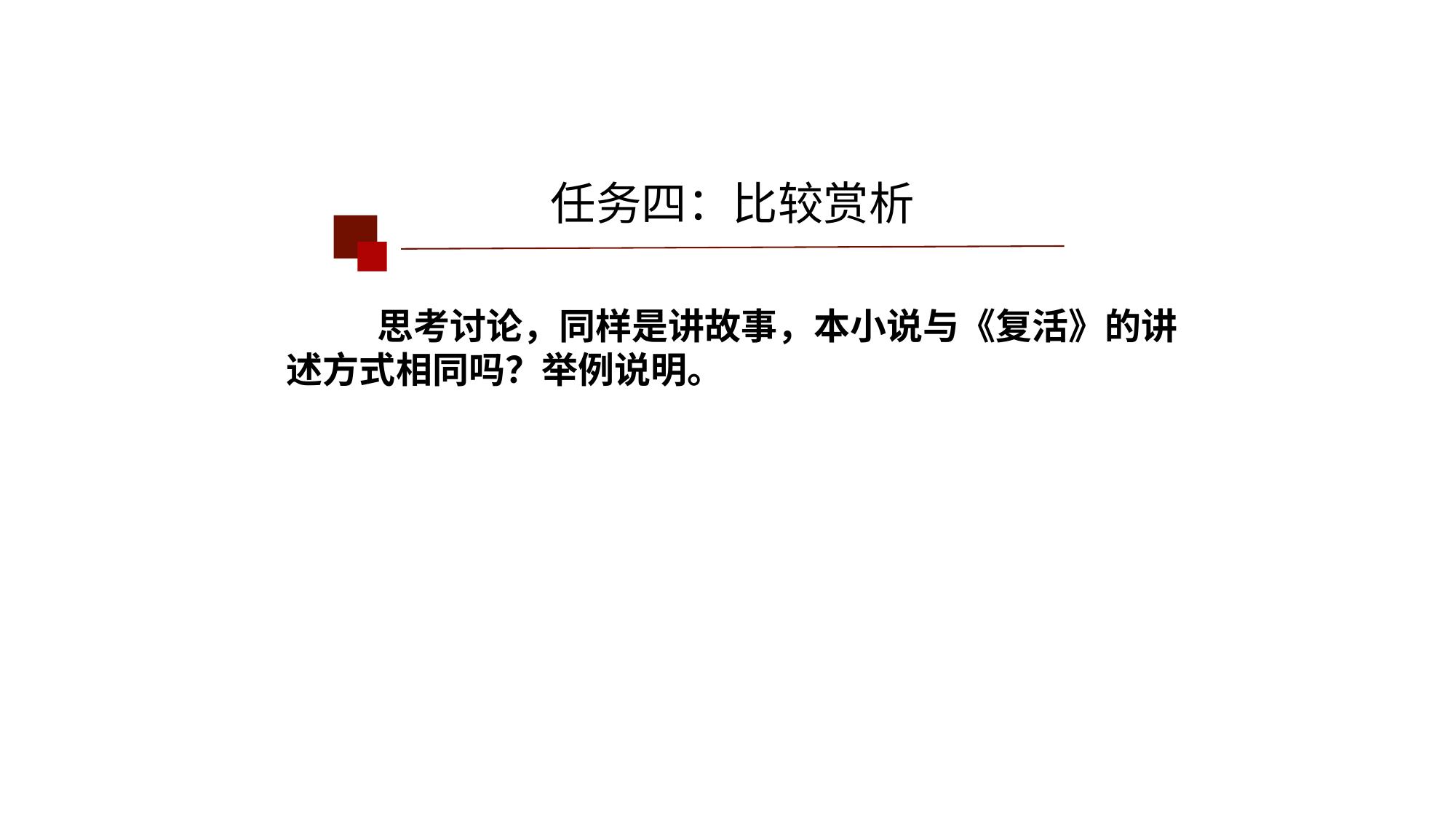

任务四：比较赏析

          思考讨论，同样是讲故事，本小说与《复活》的讲述方式相同吗？举例说明。